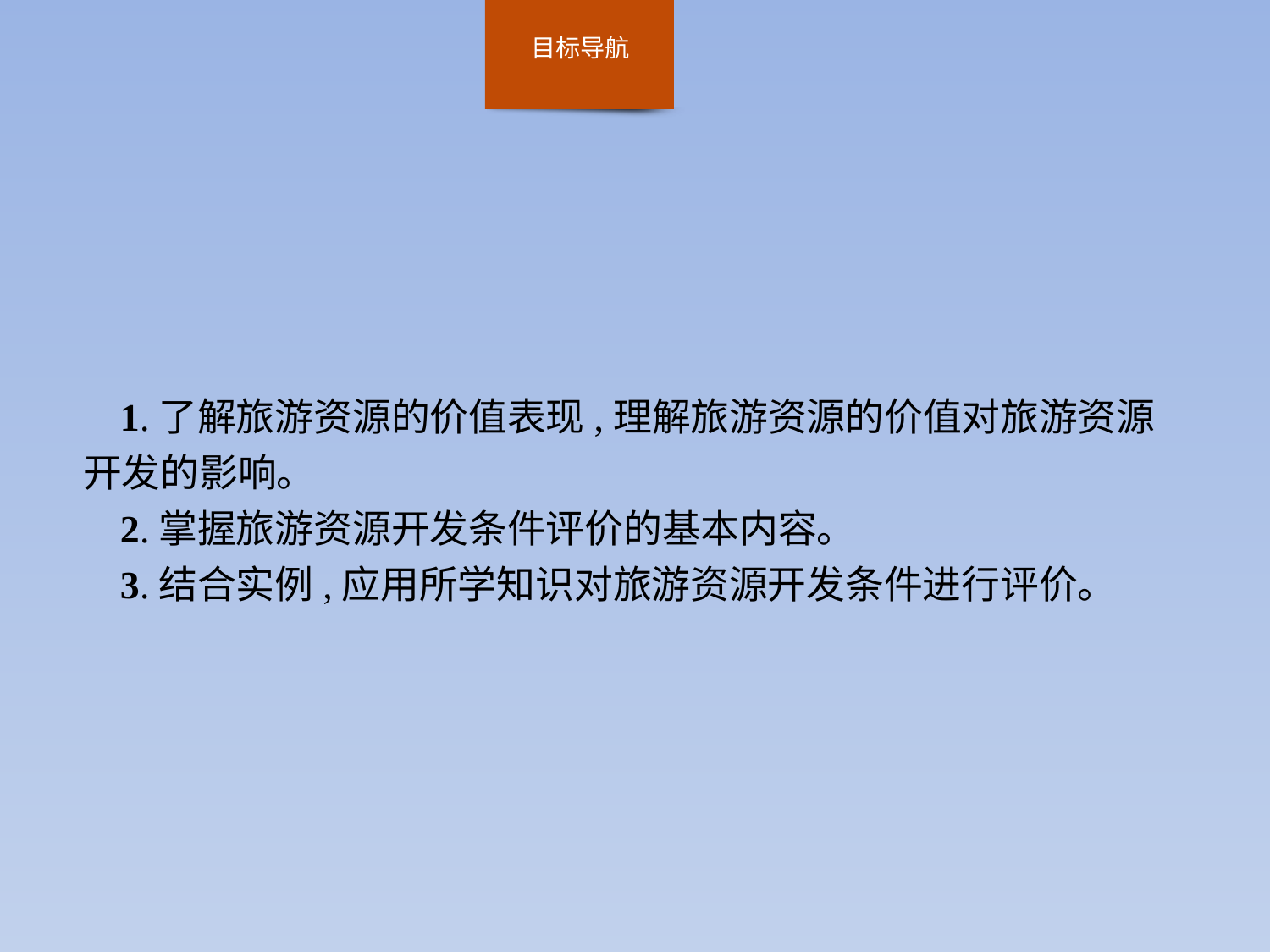

1.了解旅游资源的价值表现,理解旅游资源的价值对旅游资源开发的影响。
2.掌握旅游资源开发条件评价的基本内容。
3.结合实例,应用所学知识对旅游资源开发条件进行评价。